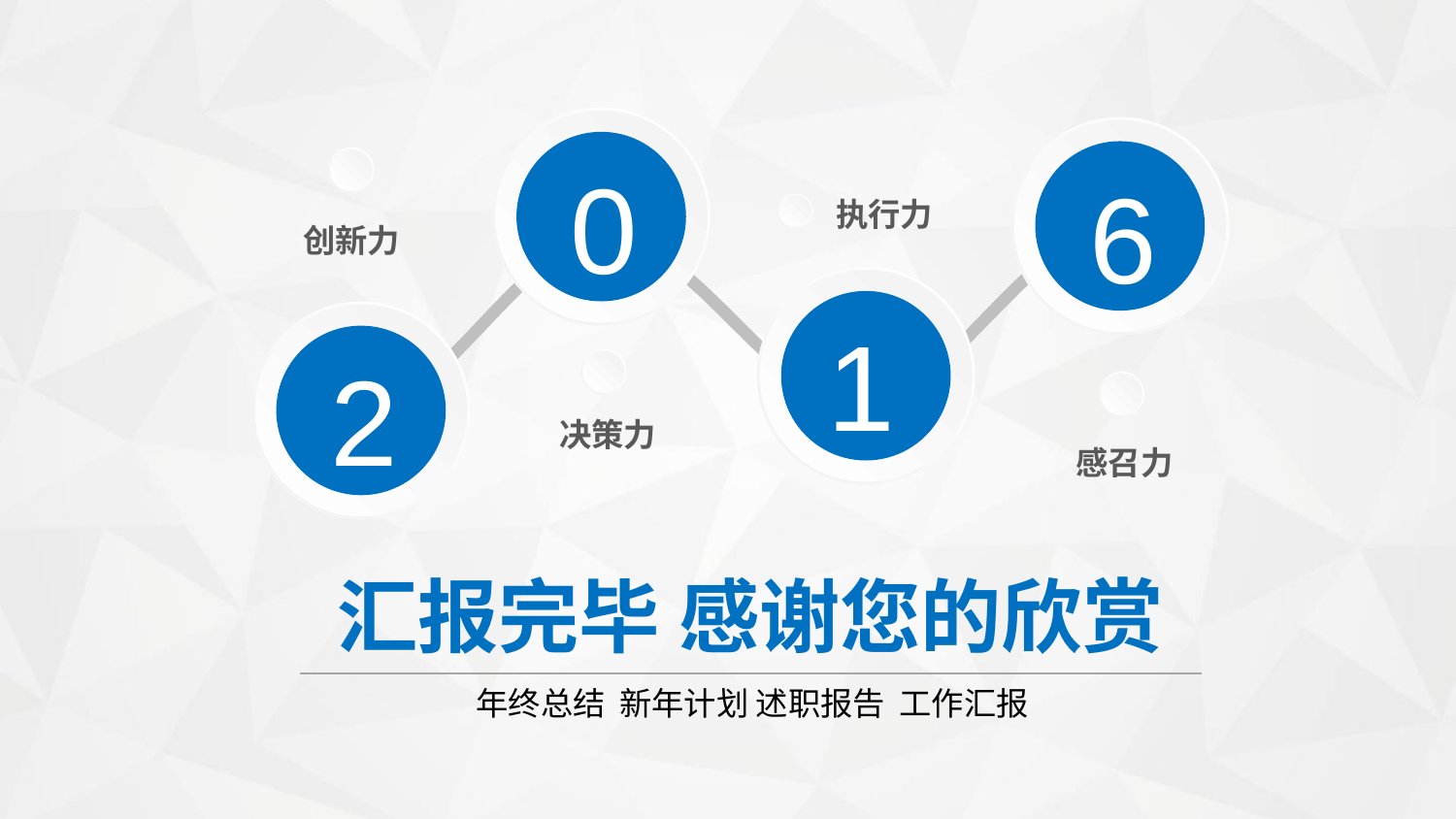

0

6

执行力

创新力

1

2

决策力
感召力
汇报完毕 感谢您的欣赏
年终总结  新年计划 述职报告  工作汇报